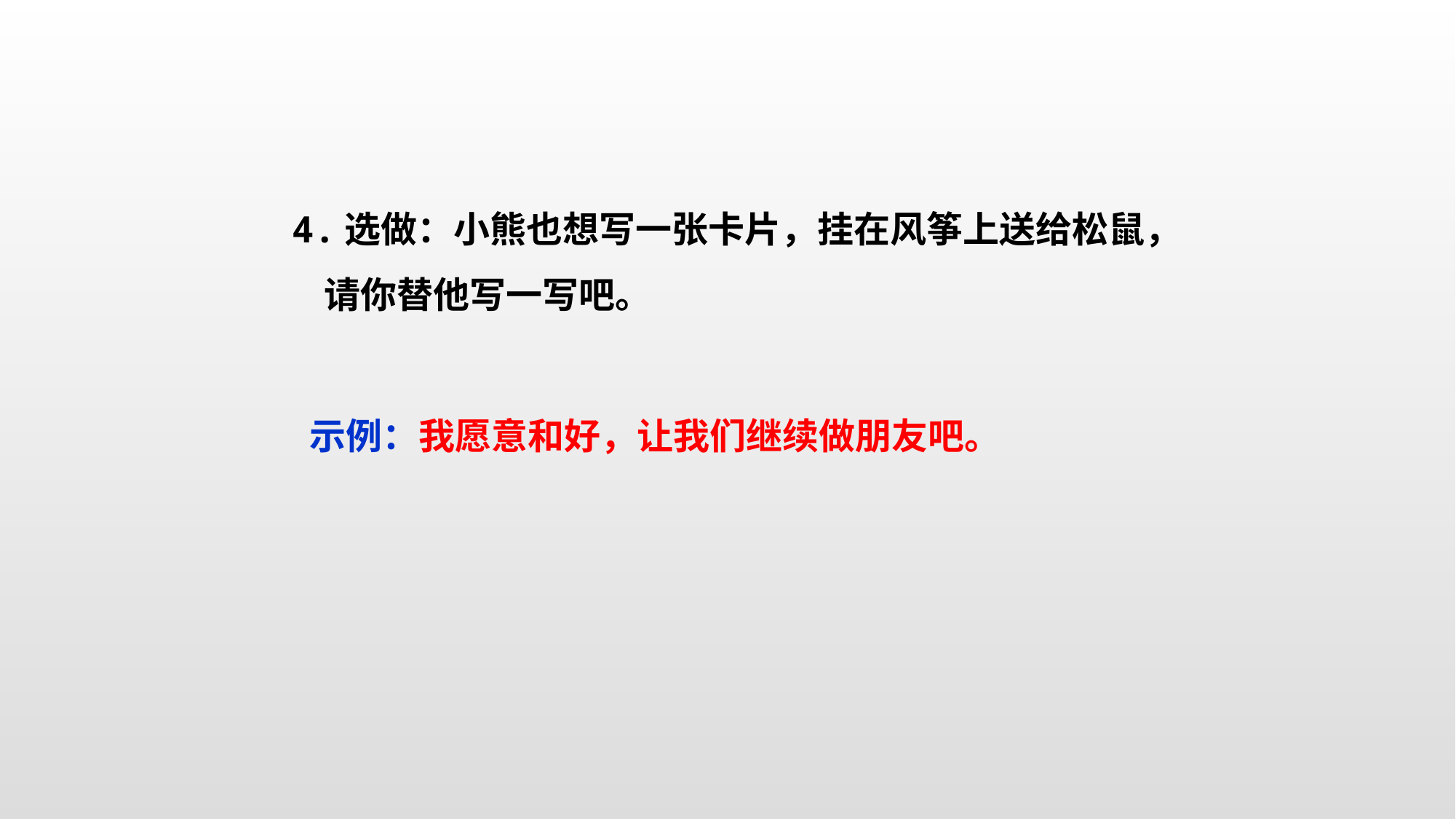

4.选做：小熊也想写一张卡片，挂在风筝上送给松鼠，请你替他写一写吧。
示例：我愿意和好，让我们继续做朋友吧。